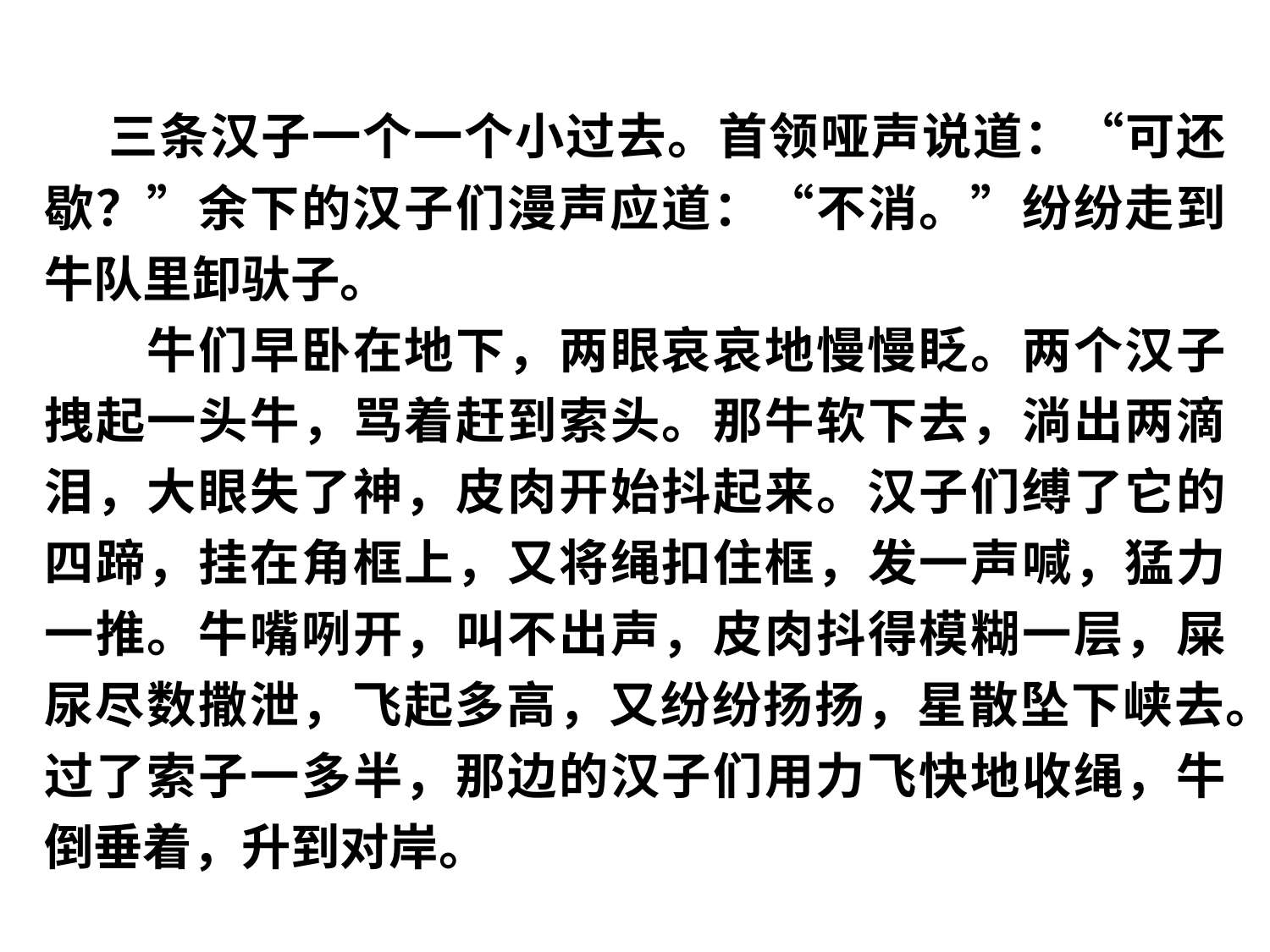

三条汉子一个一个小过去。首领哑声说道：“可还歇？”余下的汉子们漫声应道：“不消。”纷纷走到牛队里卸驮子。
　　牛们早卧在地下，两眼哀哀地慢慢眨。两个汉子拽起一头牛，骂着赶到索头。那牛软下去，淌出两滴泪，大眼失了神，皮肉开始抖起来。汉子们缚了它的四蹄，挂在角框上，又将绳扣住框，发一声喊，猛力一推。牛嘴咧开，叫不出声，皮肉抖得模糊一层，屎尿尽数撒泄，飞起多高，又纷纷扬扬，星散坠下峡去。过了索子一多半，那边的汉子们用力飞快地收绳，牛倒垂着，升到对岸。